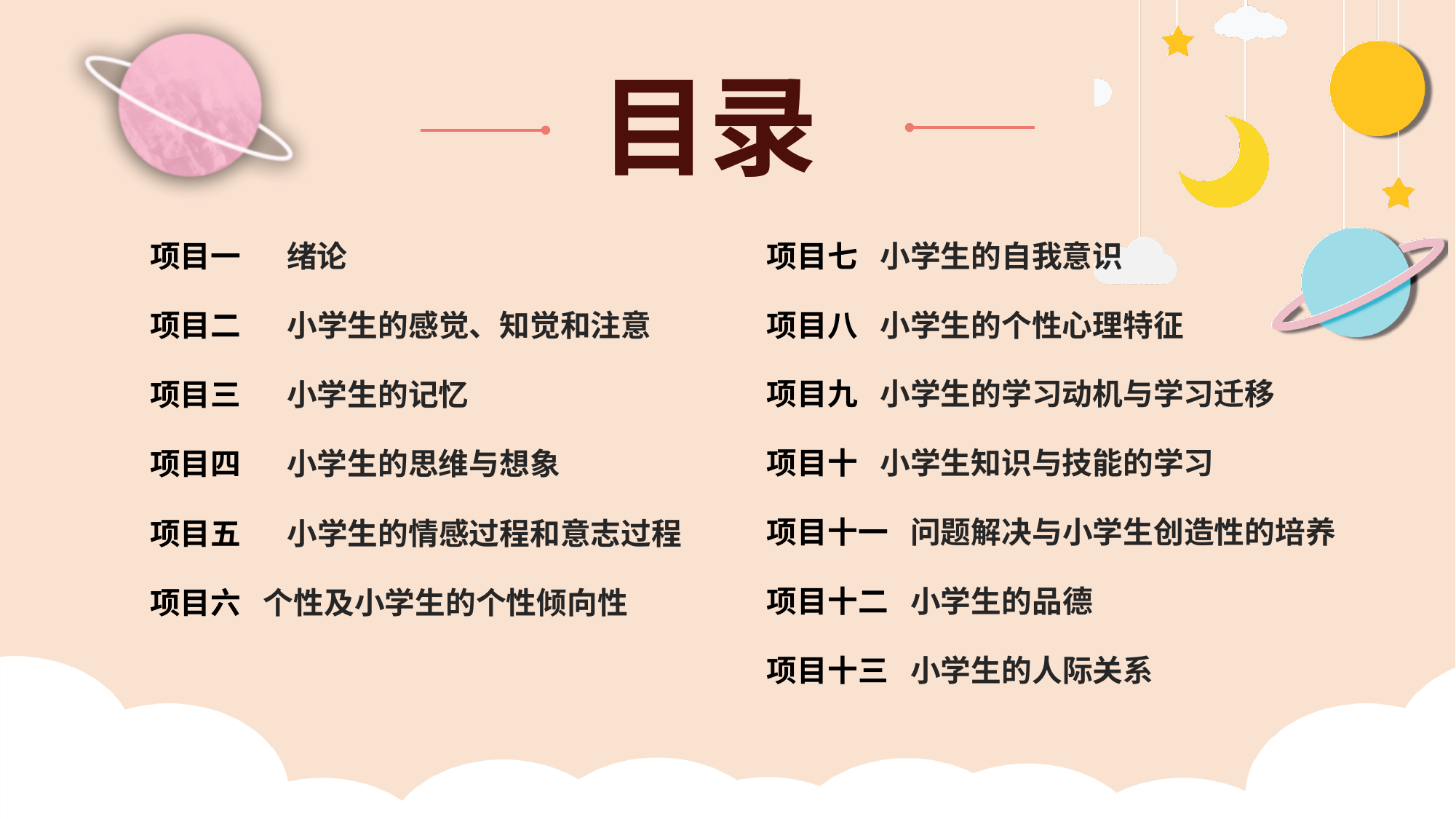

目录
项目一
绪论
项目七
小学生的自我意识
项目八
小学生的个性心理特征
项目二
小学生的感觉、知觉和注意
项目九
小学生的学习动机与学习迁移
项目三
小学生的记忆
项目十
小学生知识与技能的学习
项目四
小学生的思维与想象
项目十一
问题解决与小学生创造性的培养
项目五
小学生的情感过程和意志过程
项目十二
小学生的品德
项目六
个性及小学生的个性倾向性
项目十三
小学生的人际关系